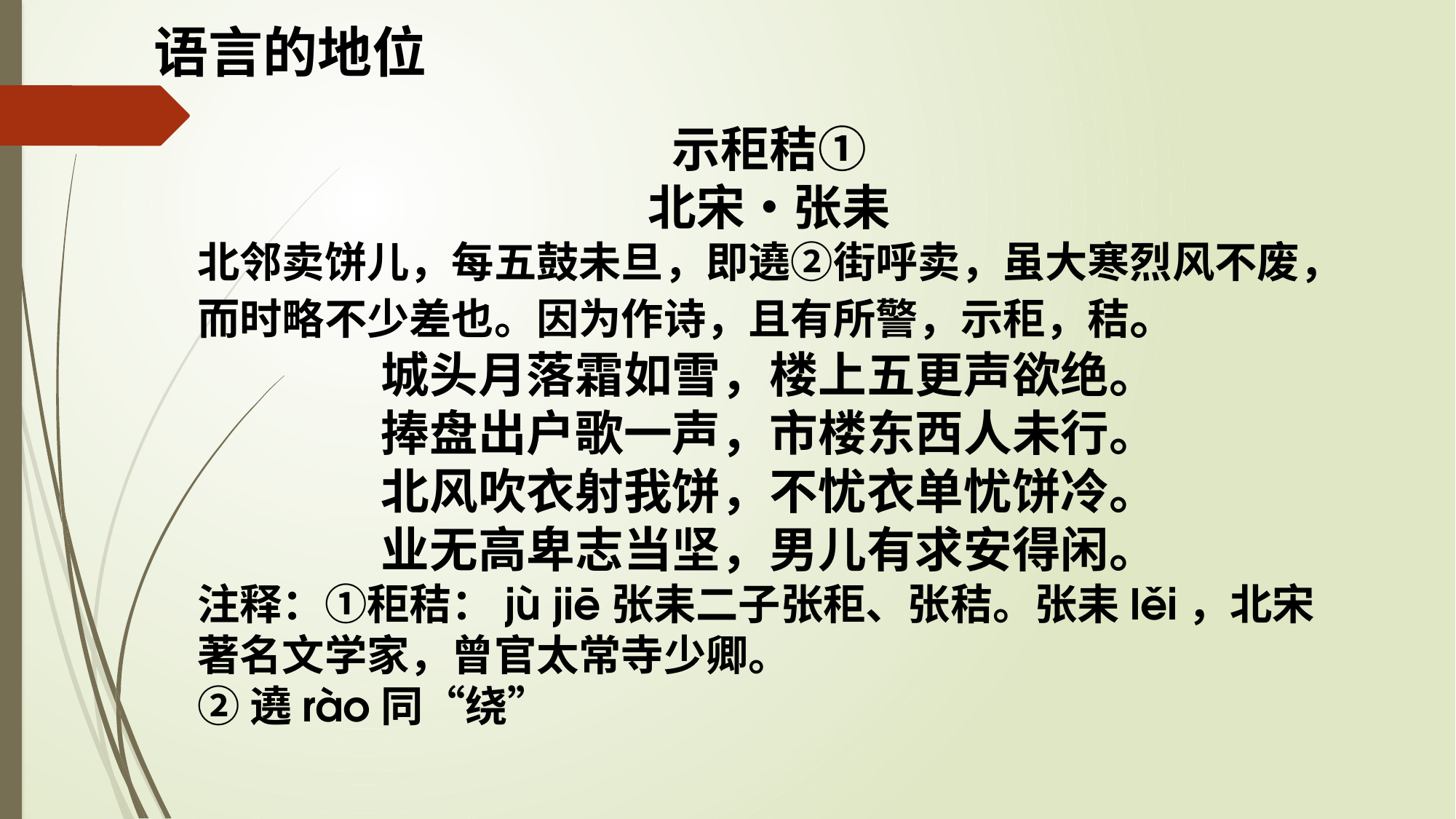

语言的地位
示秬秸①
北宋•张耒
北邻卖饼儿，每五鼓未旦，即遶②街呼卖，虽大寒烈风不废，而时略不少差也。因为作诗，且有所警，示秬，秸。
城头月落霜如雪，楼上五更声欲绝。
捧盘出户歌一声，市楼东西人未行。
北风吹衣射我饼，不忧衣单忧饼冷。
业无高卑志当坚，男儿有求安得闲。
注释：①秬秸：jù jiē张耒二子张秬、张秸。张耒lěi，北宋 著名文学家，曾官太常寺少卿。
②遶rào同“绕”